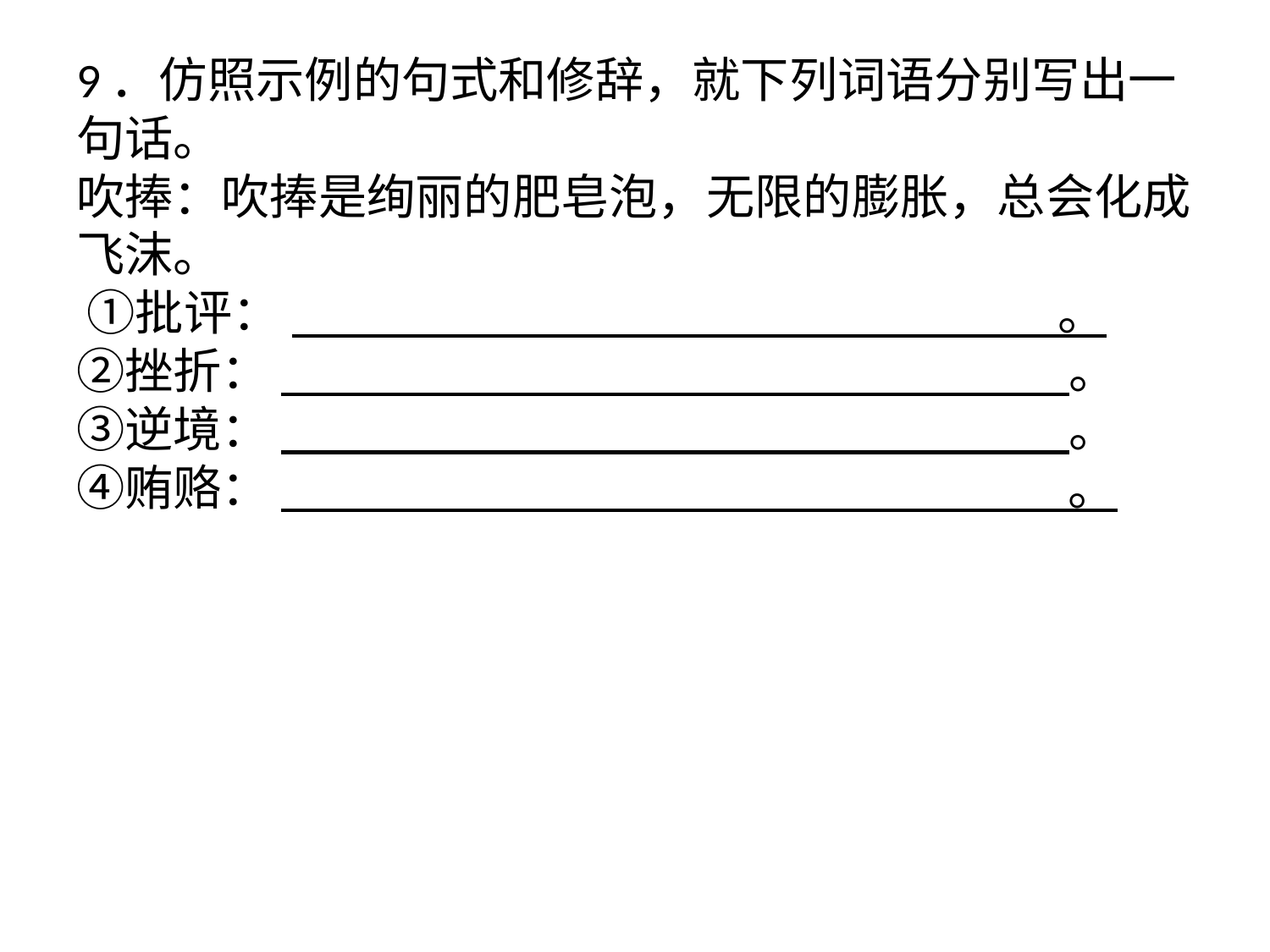

# 9．仿照示例的句式和修辞，就下列词语分别写出一句话。 吹捧：吹捧是绚丽的肥皂泡，无限的膨胀，总会化成飞沫。 ①批评：                                                                        。 ②挫折：                                                                          。 ③逆境：                                                                          。 ④贿赂：                                                                          。